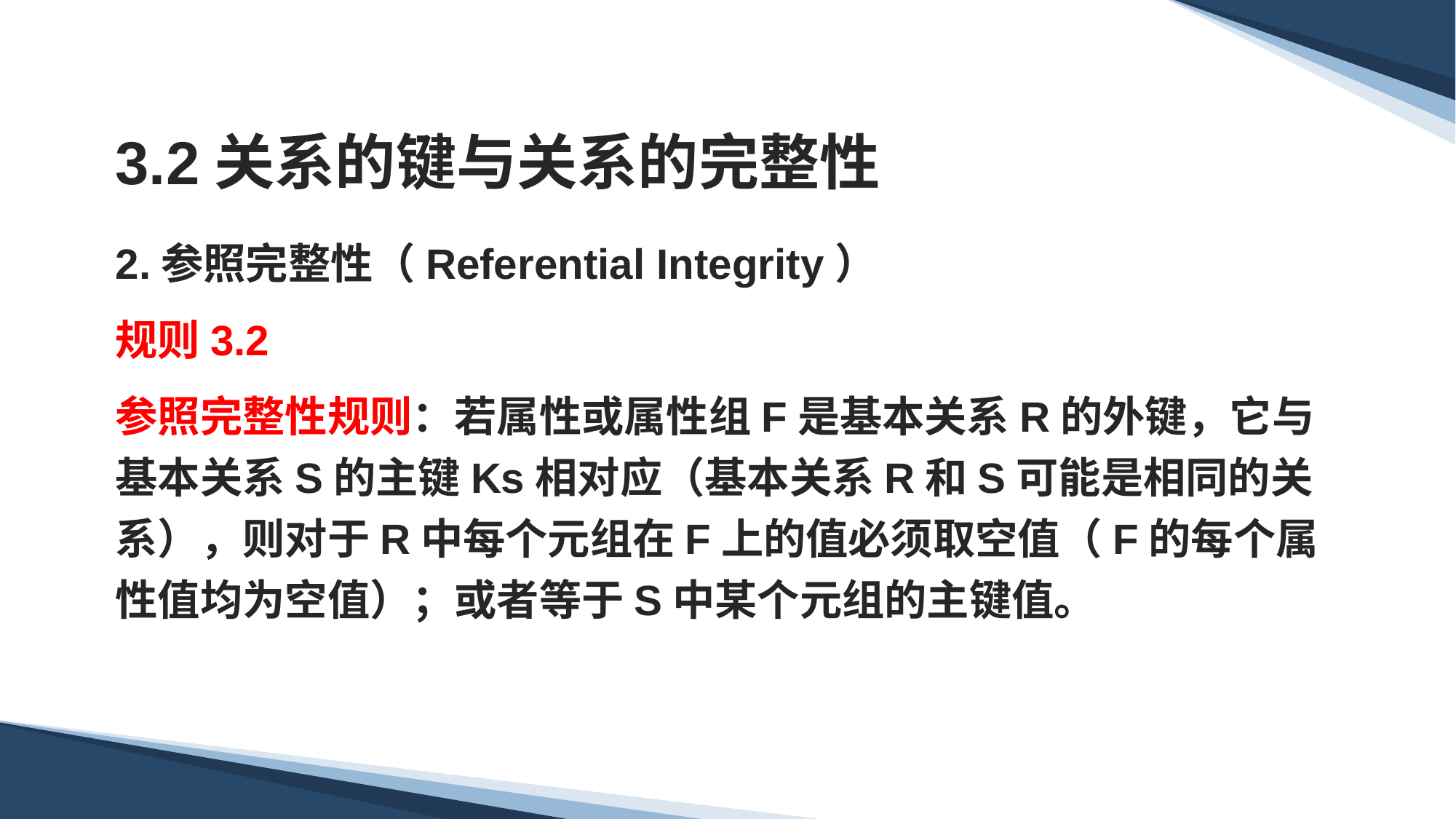

# 3.2关系的键与关系的完整性
2.参照完整性（Referential Integrity）
规则3.2
参照完整性规则：若属性或属性组F是基本关系R的外键，它与基本关系S的主键Ks相对应（基本关系R和S可能是相同的关系），则对于R中每个元组在F上的值必须取空值（F的每个属性值均为空值）；或者等于S中某个元组的主键值。